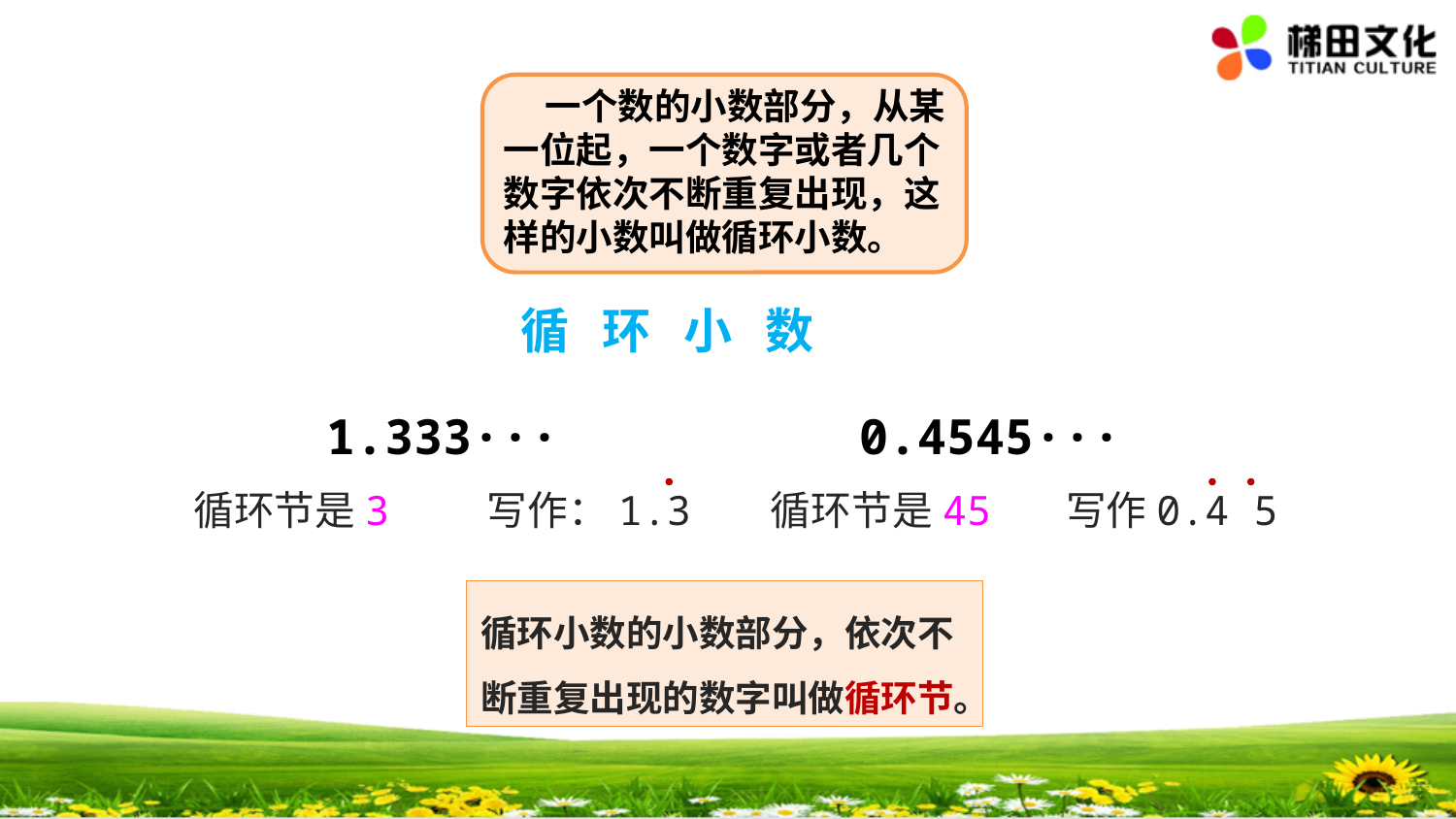

一个数的小数部分，从某一位起，一个数字或者几个数字依次不断重复出现，这样的小数叫做循环小数。
循   环   小   数
1.333···
0.4545···
循环节是3
写作：1.3

循环节是45
写作0.4 5

循环小数的小数部分，依次不断重复出现的数字叫做循环节。